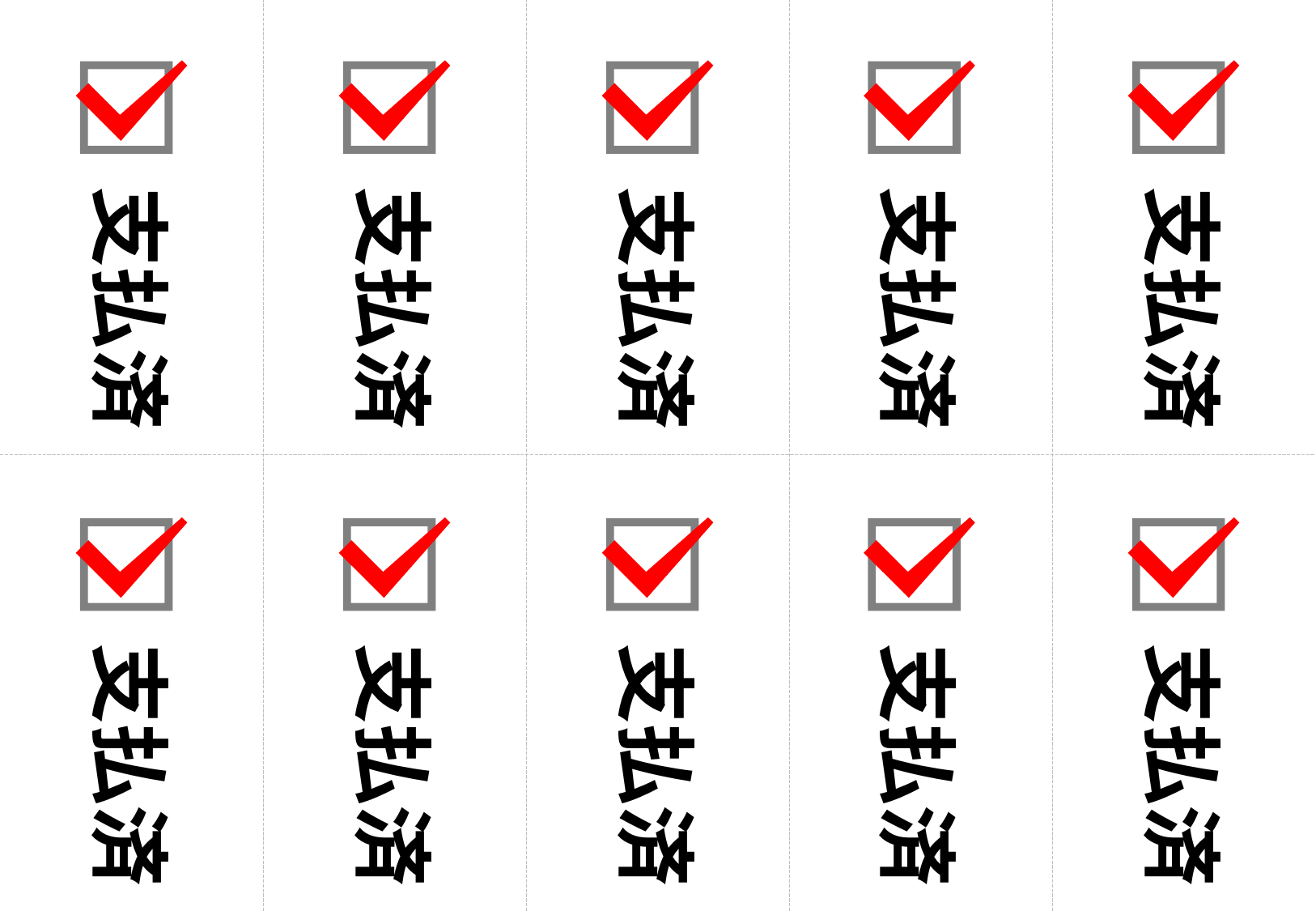

支払済
支払済
支払済
支払済
支払済

支払済
支払済
支払済
支払済
支払済